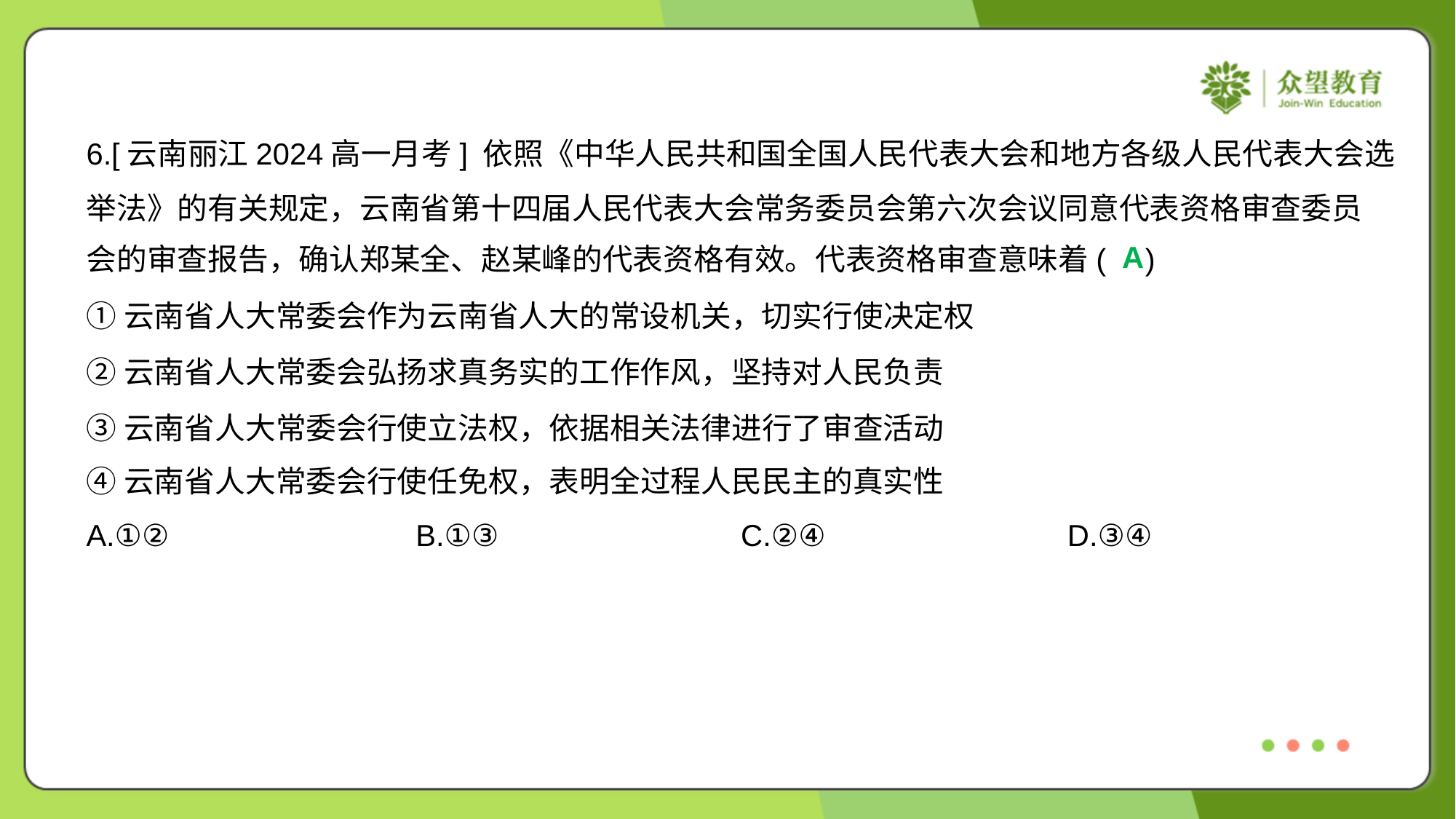

6.[云南丽江2024高一月考] 依照《中华人民共和国全国人民代表大会和地方各级人民代表大会选
举法》的有关规定，云南省第十四届人民代表大会常务委员会第六次会议同意代表资格审查委员
会的审查报告，确认郑某全、赵某峰的代表资格有效。代表资格审查意味着(     )
A
①云南省人大常委会作为云南省人大的常设机关，切实行使决定权
②云南省人大常委会弘扬求真务实的工作作风，坚持对人民负责
③云南省人大常委会行使立法权，依据相关法律进行了审查活动
④云南省人大常委会行使任免权，表明全过程人民民主的真实性
A.①②	B.①③	C.②④	D.③④